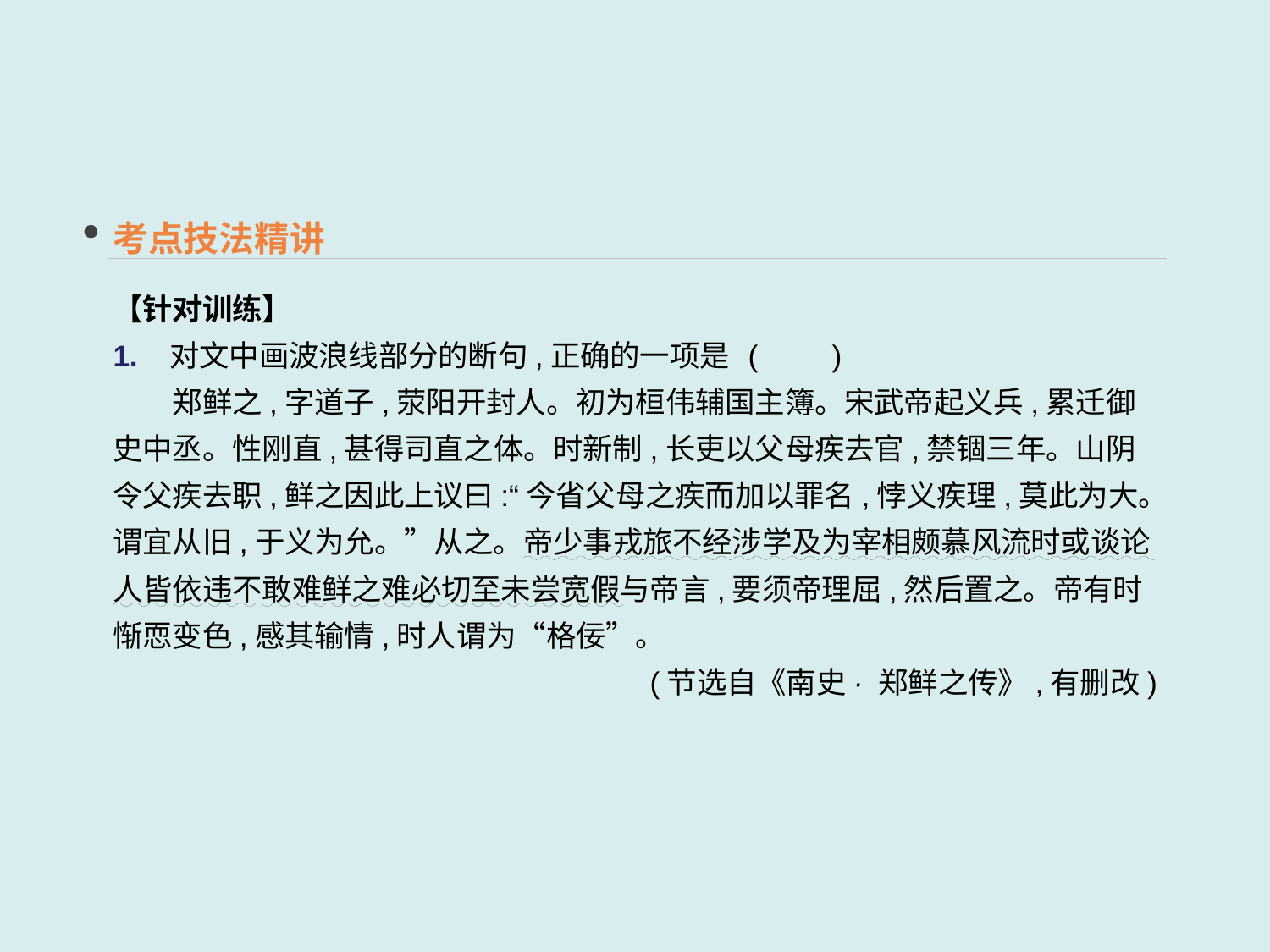

考点技法精讲

【针对训练】
1.   对文中画波浪线部分的断句,正确的一项是	(　　)
　　郑鲜之,字道子,荥阳开封人。初为桓伟辅国主簿。宋武帝起义兵,累迁御史中丞。性刚直,甚得司直之体。时新制,长吏以父母疾去官,禁锢三年。山阴令父疾去职,鲜之因此上议曰:“今省父母之疾而加以罪名,悖义疾理,莫此为大。谓宜从旧,于义为允。”从之。帝少事戎旅不经涉学及为宰相颇慕风流时或谈论人皆依违不敢难鲜之难必切至未尝宽假与帝言,要须帝理屈,然后置之。帝有时惭恧变色,感其输情,时人谓为“格佞”。
(节选自《南史· 郑鲜之传》,有删改)